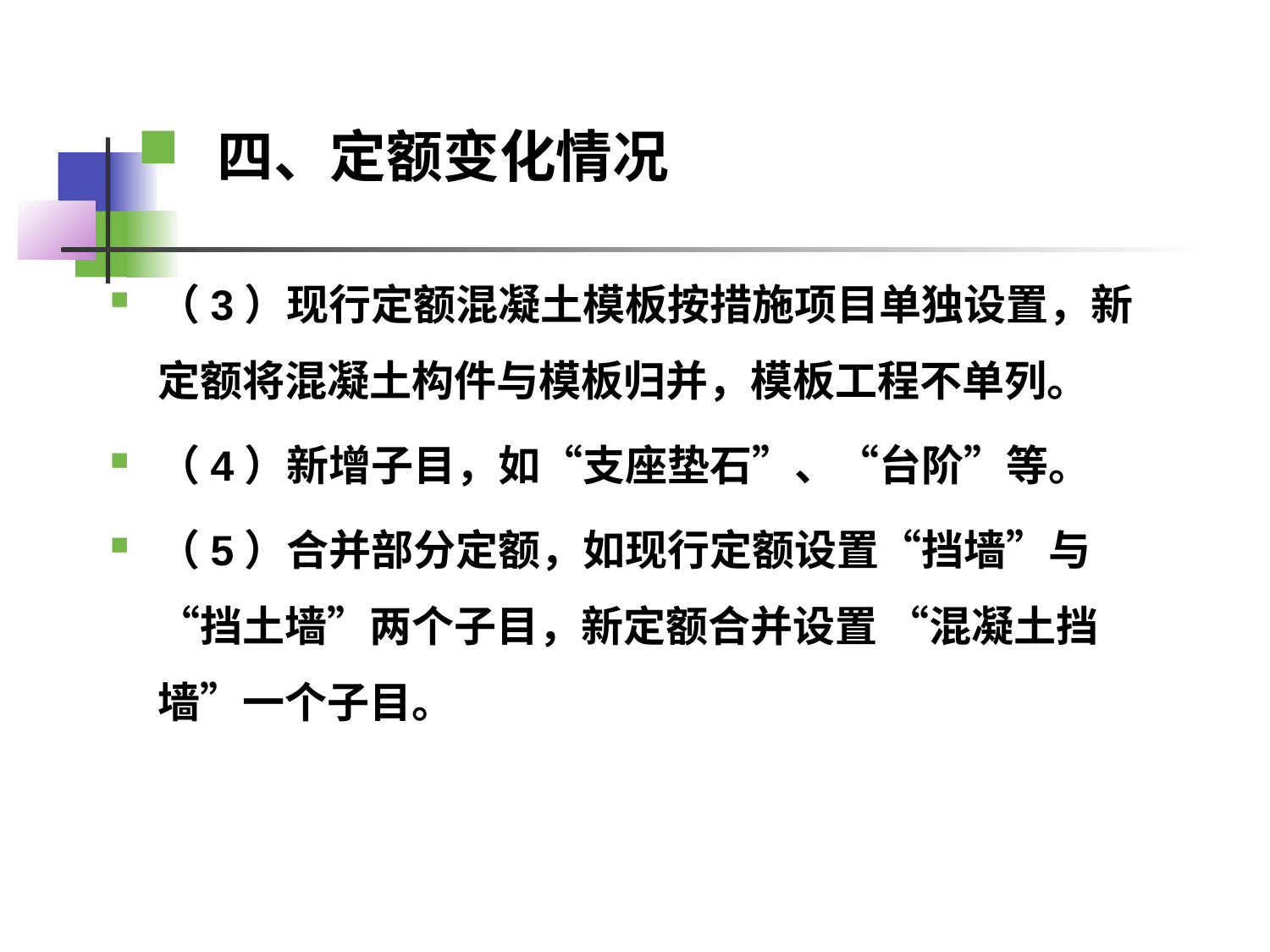

四、定额变化情况
（3）现行定额混凝土模板按措施项目单独设置，新定额将混凝土构件与模板归并，模板工程不单列。
（4）新增子目，如“支座垫石”、“台阶”等。
（5）合并部分定额，如现行定额设置“挡墙”与“挡土墙”两个子目，新定额合并设置 “混凝土挡墙”一个子目。